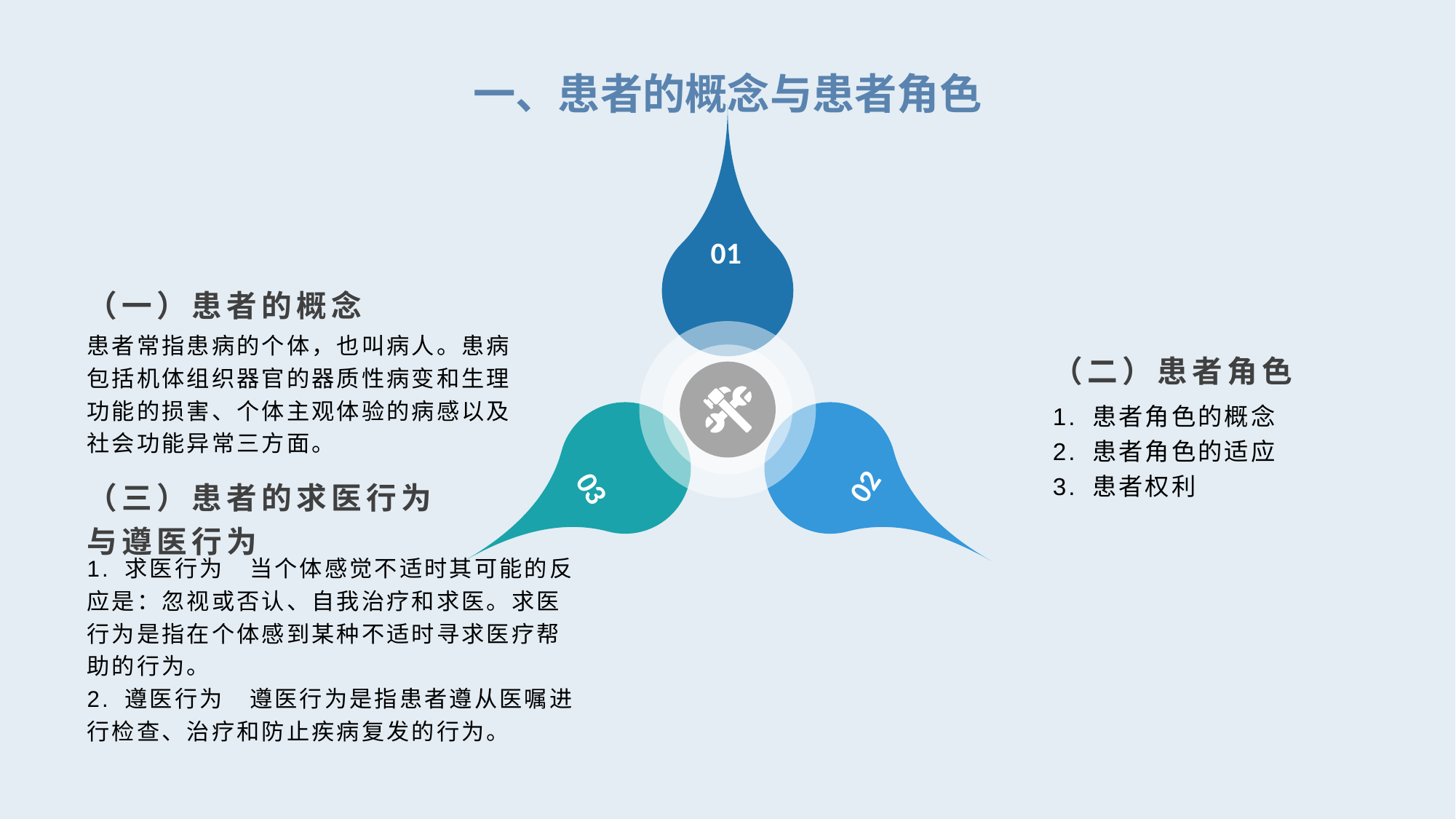

一、患者的概念与患者角色

01
（一）患者的概念

患者常指患病的个体，也叫病人。患病包括机体组织器官的器质性病变和生理功能的损害、个体主观体验的病感以及社会功能异常三方面。
（二）患者角色

1. 患者角色的概念
2. 患者角色的适应
3. 患者权利

02
03
（三）患者的求医行为与遵医行为
1. 求医行为　当个体感觉不适时其可能的反应是：忽视或否认、自我治疗和求医。求医行为是指在个体感到某种不适时寻求医疗帮助的行为。
2. 遵医行为　遵医行为是指患者遵从医嘱进行检查、治疗和防止疾病复发的行为。